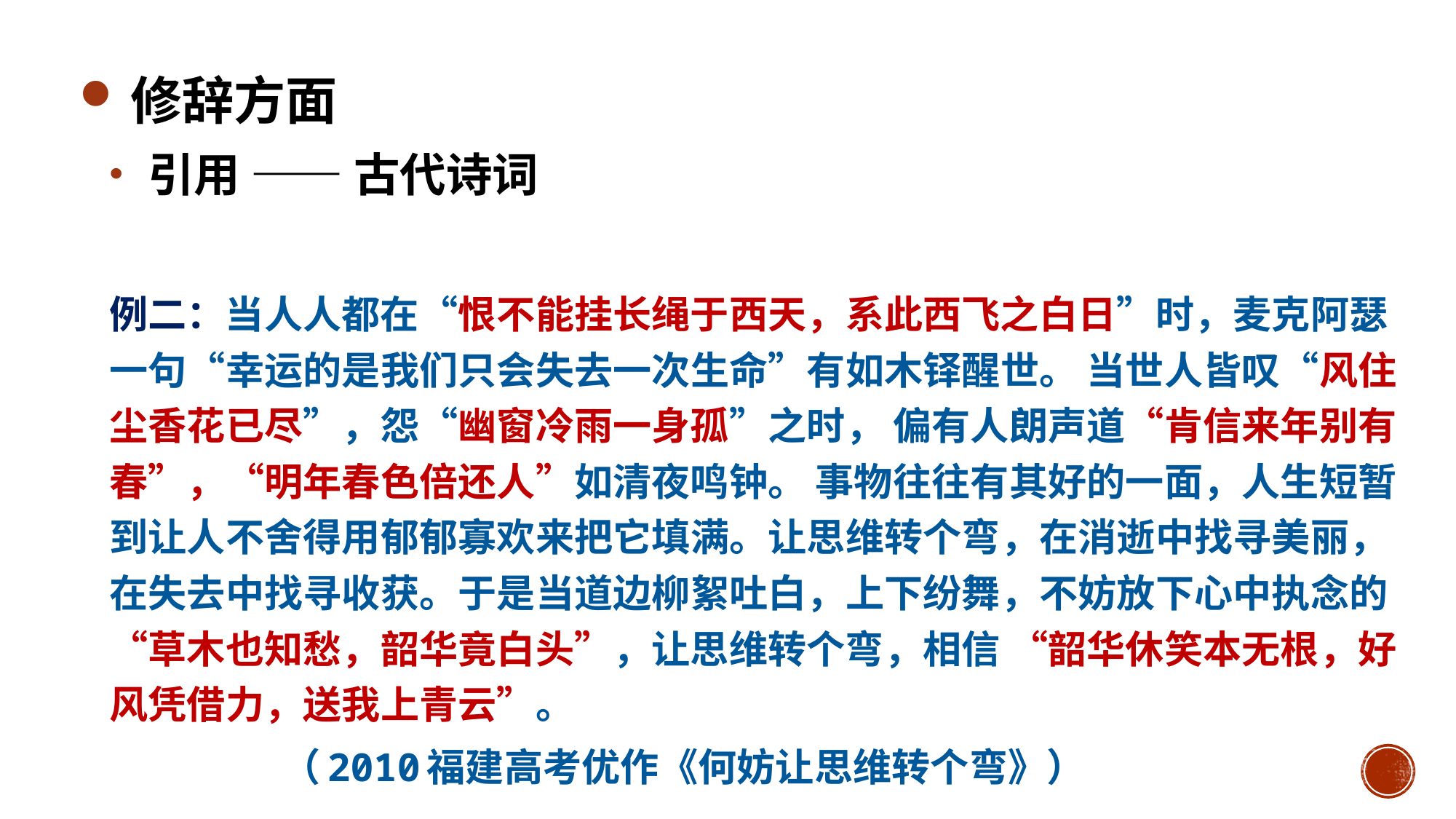

修辞方面
 引用 —— 古代诗词

例二：当人人都在“恨不能挂长绳于西天，系此西飞之白日”时，麦克阿瑟一句“幸运的是我们只会失去一次生命”有如木铎醒世。 当世人皆叹“风住尘香花已尽”，怨“幽窗冷雨一身孤”之时， 偏有人朗声道“肯信来年别有春”，“明年春色倍还人”如清夜鸣钟。 事物往往有其好的一面，人生短暂到让人不舍得用郁郁寡欢来把它填满。让思维转个弯，在消逝中找寻美丽，在失去中找寻收获。于是当道边柳絮吐白，上下纷舞，不妨放下心中执念的“草木也知愁，韶华竟白头”，让思维转个弯，相信 “韶华休笑本无根，好风凭借力，送我上青云”。
                   （2010福建高考优作《何妨让思维转个弯》）